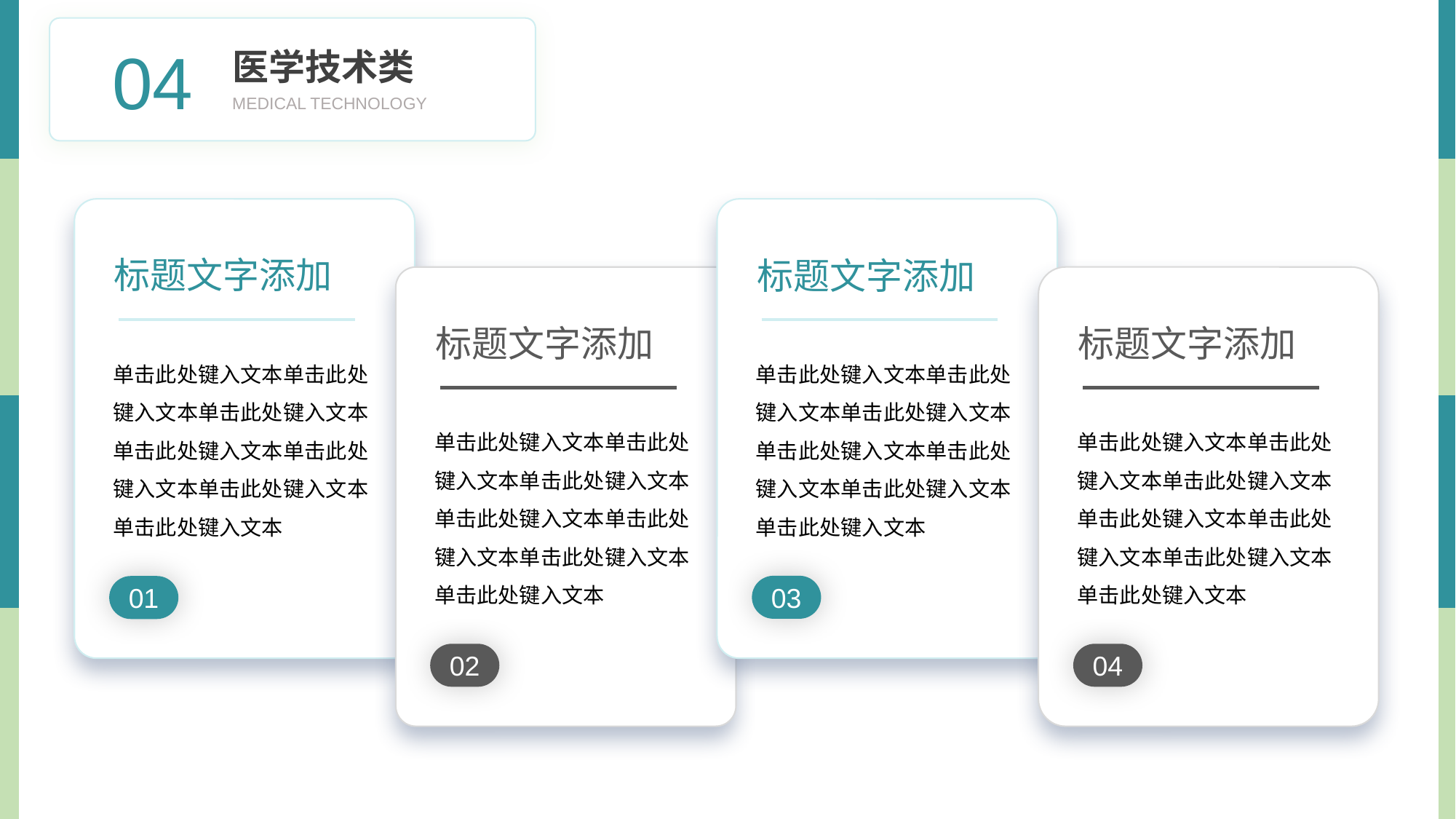

BY YUSHEN

04
医学技术类
MEDICAL TECHNOLOGY

标题文字添加

单击此处键入文本单击此处键入文本单击此处键入文本单击此处键入文本单击此处键入文本单击此处键入文本单击此处键入文本
01

标题文字添加

单击此处键入文本单击此处键入文本单击此处键入文本单击此处键入文本单击此处键入文本单击此处键入文本单击此处键入文本
03

标题文字添加

单击此处键入文本单击此处键入文本单击此处键入文本单击此处键入文本单击此处键入文本单击此处键入文本单击此处键入文本
02

标题文字添加

单击此处键入文本单击此处键入文本单击此处键入文本单击此处键入文本单击此处键入文本单击此处键入文本单击此处键入文本
04